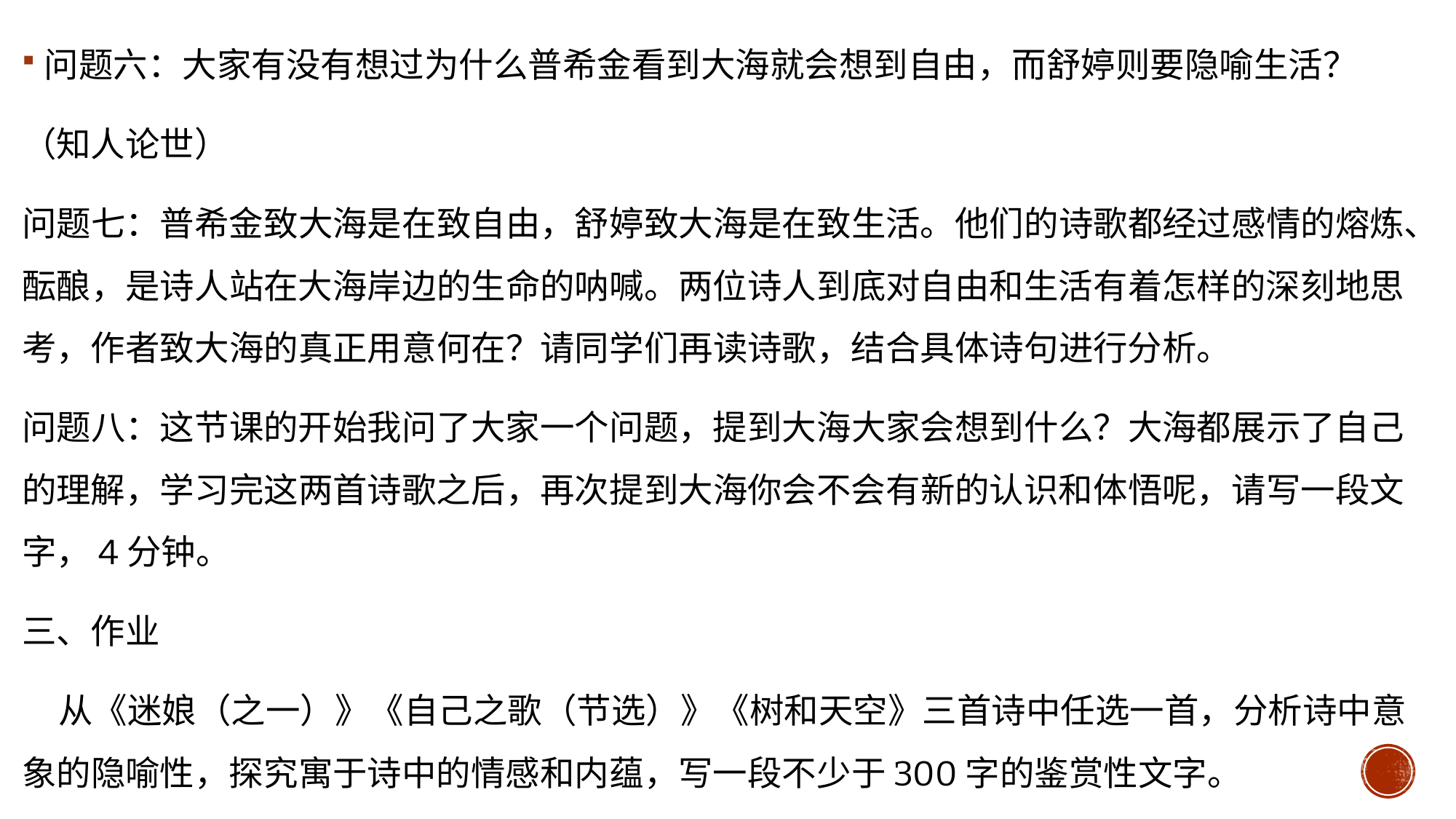

问题六：大家有没有想过为什么普希金看到大海就会想到自由，而舒婷则要隐喻生活？
（知人论世）
问题七：普希金致大海是在致自由，舒婷致大海是在致生活。他们的诗歌都经过感情的熔炼、酝酿，是诗人站在大海岸边的生命的呐喊。两位诗人到底对自由和生活有着怎样的深刻地思考，作者致大海的真正用意何在？请同学们再读诗歌，结合具体诗句进行分析。
问题八：这节课的开始我问了大家一个问题，提到大海大家会想到什么？大海都展示了自己的理解，学习完这两首诗歌之后，再次提到大海你会不会有新的认识和体悟呢，请写一段文字，4分钟。
三、作业
   从《迷娘（之一）》《自己之歌（节选）》《树和天空》三首诗中任选一首，分析诗中意象的隐喻性，探究寓于诗中的情感和内蕴，写一段不少于300字的鉴赏性文字。